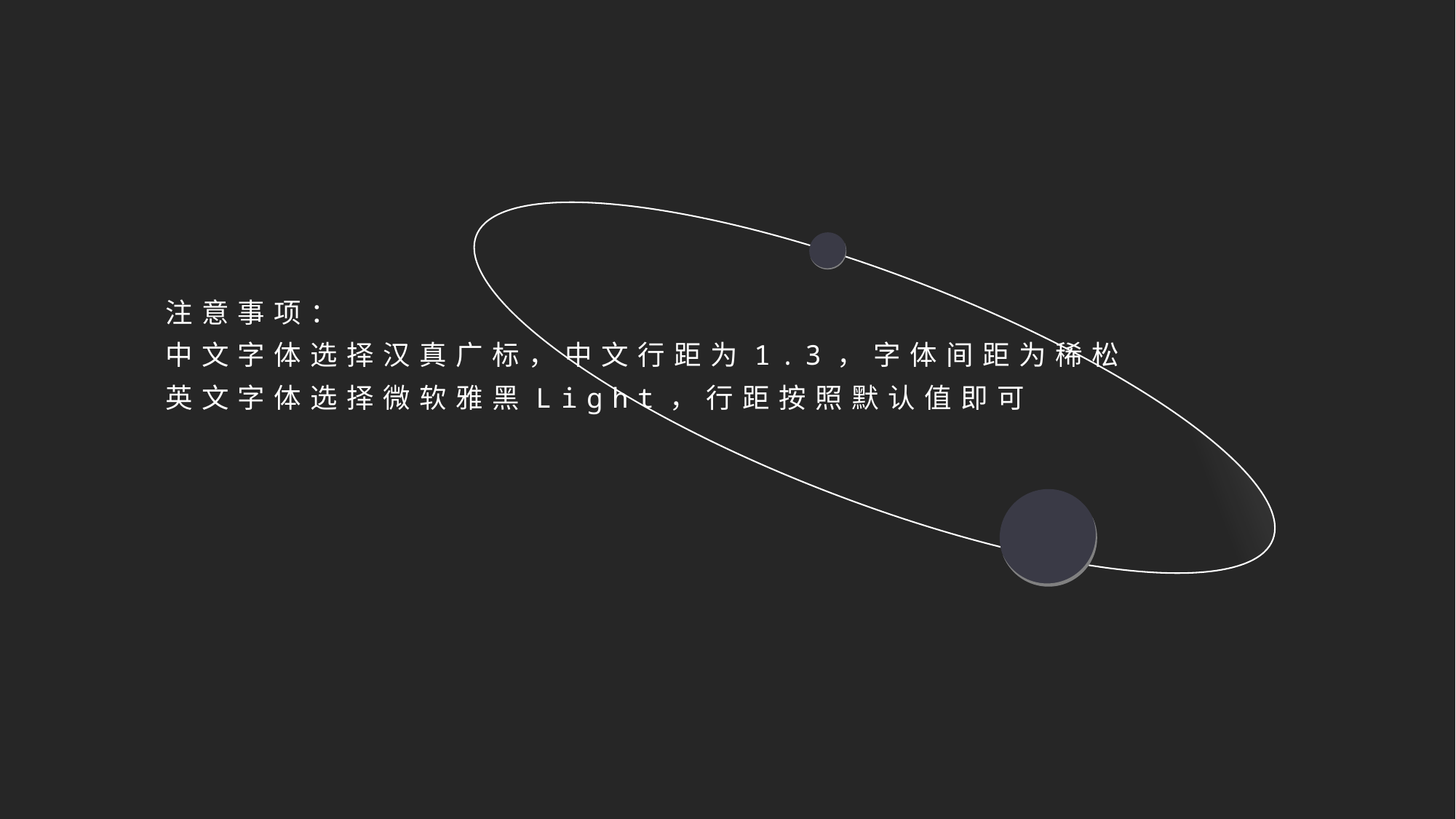

注意事项：
中文字体选择汉真广标，中文行距为1.3，字体间距为稀松
英文字体选择微软雅黑Light，行距按照默认值即可